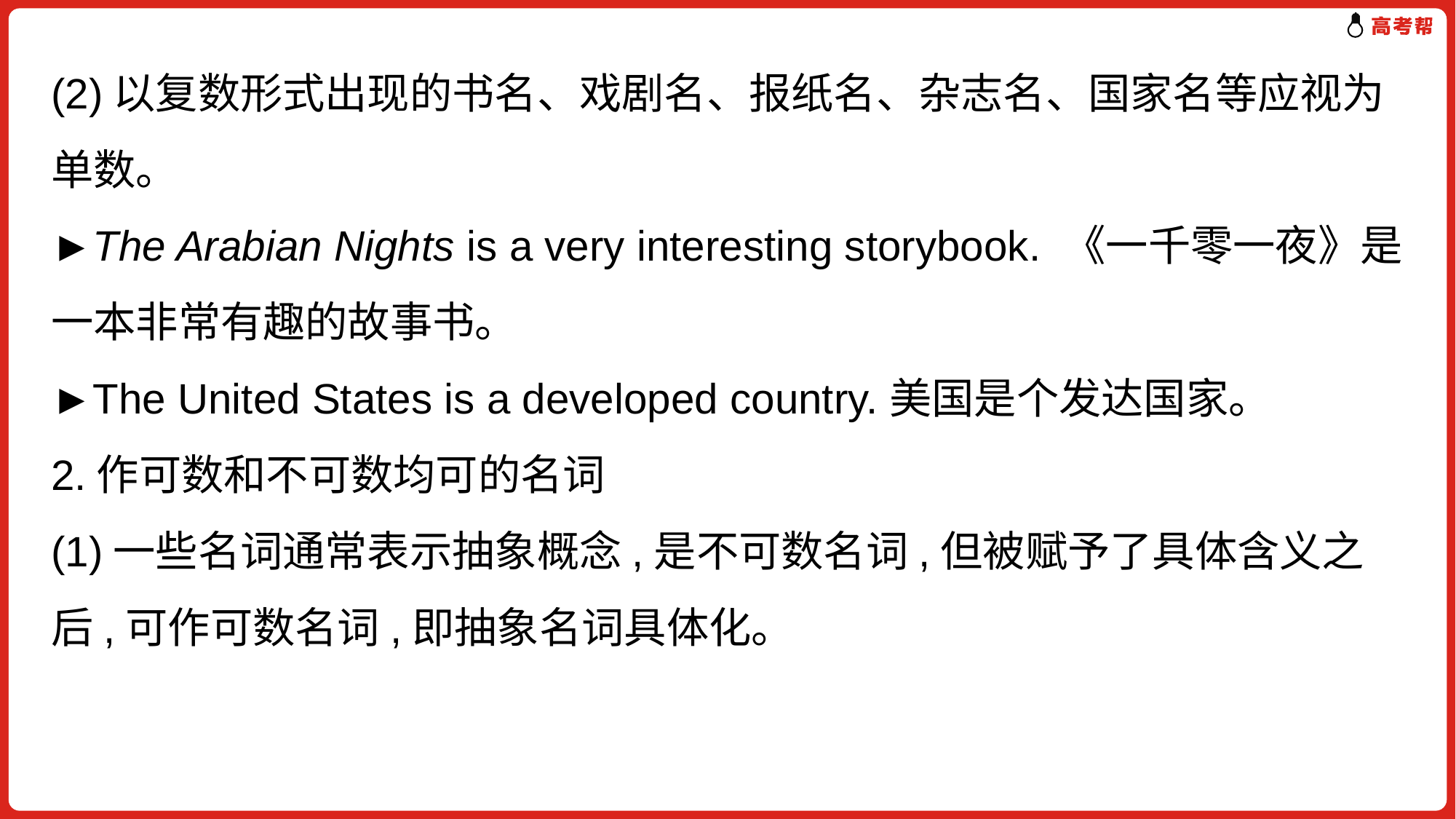

(2)以复数形式出现的书名、戏剧名、报纸名、杂志名、国家名等应视为单数。
►The Arabian Nights is a very interesting storybook. 《一千零一夜》是一本非常有趣的故事书。
►The United States is a developed country.美国是个发达国家。
2.作可数和不可数均可的名词
(1)一些名词通常表示抽象概念,是不可数名词,但被赋予了具体含义之后,可作可数名词,即抽象名词具体化。